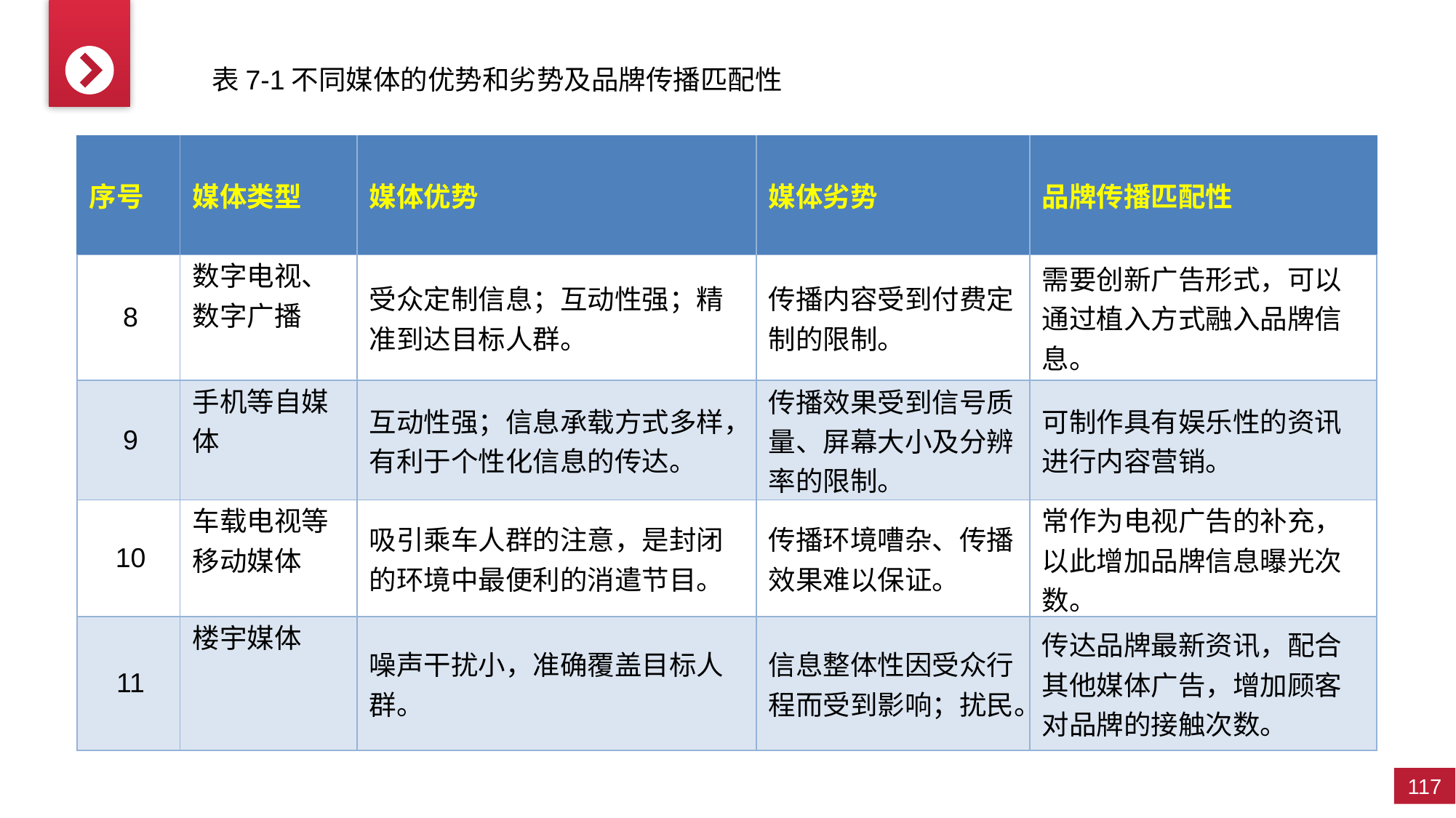

表7-1不同媒体的优势和劣势及品牌传播匹配性
| 序号 | 媒体类型 | 媒体优势 | 媒体劣势 | 品牌传播匹配性 |
| --- | --- | --- | --- | --- |
| 8 | 数字电视、数字广播 | 受众定制信息；互动性强；精准到达目标人群。 | 传播内容受到付费定制的限制。 | 需要创新广告形式，可以通过植入方式融入品牌信息。 |
| 9 | 手机等自媒体 | 互动性强；信息承载方式多样，有利于个性化信息的传达。 | 传播效果受到信号质量、屏幕大小及分辨率的限制。 | 可制作具有娱乐性的资讯进行内容营销。 |
| 10 | 车载电视等移动媒体 | 吸引乘车人群的注意，是封闭的环境中最便利的消遣节目。 | 传播环境嘈杂、传播效果难以保证。 | 常作为电视广告的补充，以此增加品牌信息曝光次数。 |
| 11 | 楼宇媒体 | 噪声干扰小，准确覆盖目标人群。 | 信息整体性因受众行程而受到影响；扰民。 | 传达品牌最新资讯，配合其他媒体广告，增加顾客对品牌的接触次数。 |